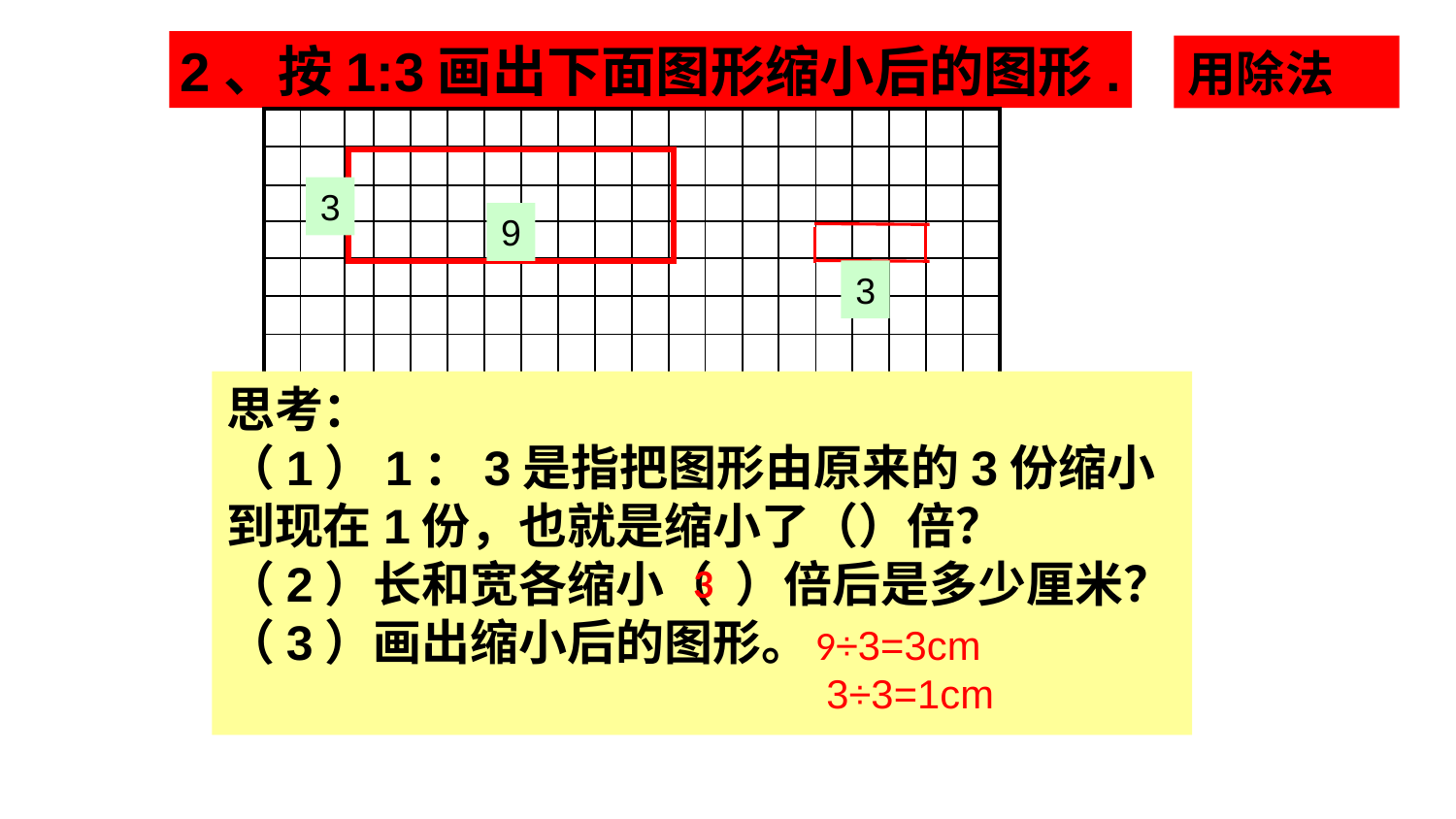

2、按1:3画出下面图形缩小后的图形.
用除法
|  |  |  |  |  |  |  |  |  |  |  |  |  |  |  |  |  |  |  |  |
| --- | --- | --- | --- | --- | --- | --- | --- | --- | --- | --- | --- | --- | --- | --- | --- | --- | --- | --- | --- |
|  |  |  |  |  |  |  |  |  |  |  |  |  |  |  |  |  |  |  |  |
|  |  |  |  |  |  |  |  |  |  |  |  |  |  |  |  |  |  |  |  |
|  |  |  |  |  |  |  |  |  |  |  |  |  |  |  |  |  |  |  |  |
|  |  |  |  |  |  |  |  |  |  |  |  |  |  |  |  |  |  |  |  |
|  |  |  |  |  |  |  |  |  |  |  |  |  |  |  |  |  |  |  |  |
|  |  |  |  |  |  |  |  |  |  |  |  |  |  |  |  |  |  |  |  |
|  |  |  |  |  |  |  |  |  |  |  |  |  |  |  |  |  |  |  |  |
|  |  |  |  |  |  |  |  |  |  |  |  |  |  |  |  |  |  |  |  |
|  |  |  |  |  |  |  |  |  |  |  |  |  |  |  |  |  |  |  |  |

3
9
3
思考：
（1）1：3是指把图形由原来的3份缩小到现在1份，也就是缩小了（）倍？
（2）长和宽各缩小（  ）倍后是多少厘米？
（3）画出缩小后的图形。

3
9÷3=3cm
 3÷3=1cm